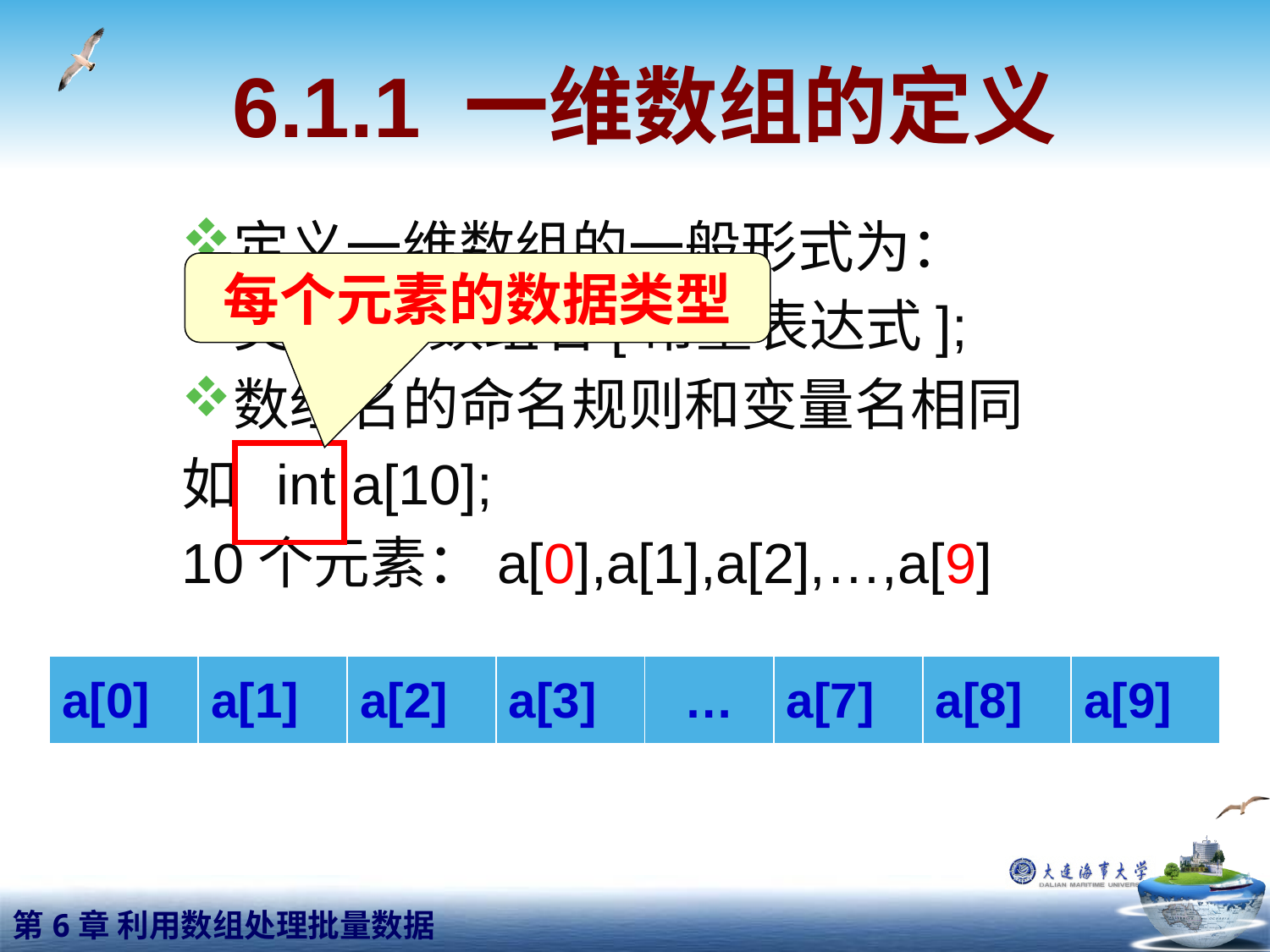

# 6.1.1 一维数组的定义
定义一维数组的一般形式为：
   类型符  数组名[常量表达式];
数组名的命名规则和变量名相同
如  int a[10];
10个元素：a[0],a[1],a[2],…,a[9]

每个元素的数据类型

| a[0] | a[1] | a[2] | a[3] | … | a[7] | a[8] | a[9] |
| --- | --- | --- | --- | --- | --- | --- | --- |